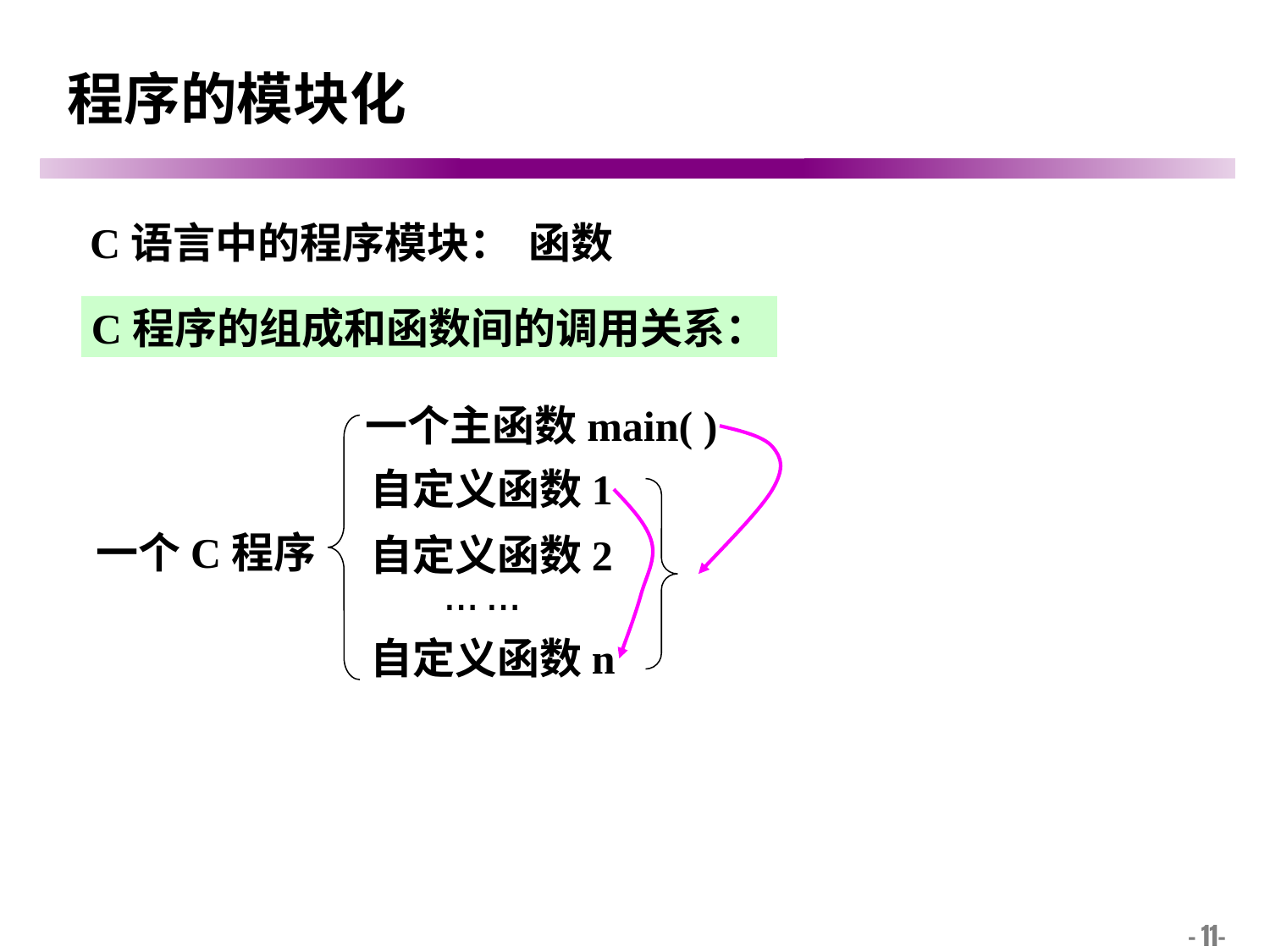

# 程序的模块化
C语言中的程序模块：
函数
C程序的组成和函数间的调用关系：
一个主函数main( )

自定义函数1

一个C程序
自定义函数2
……
自定义函数n
 - 11-